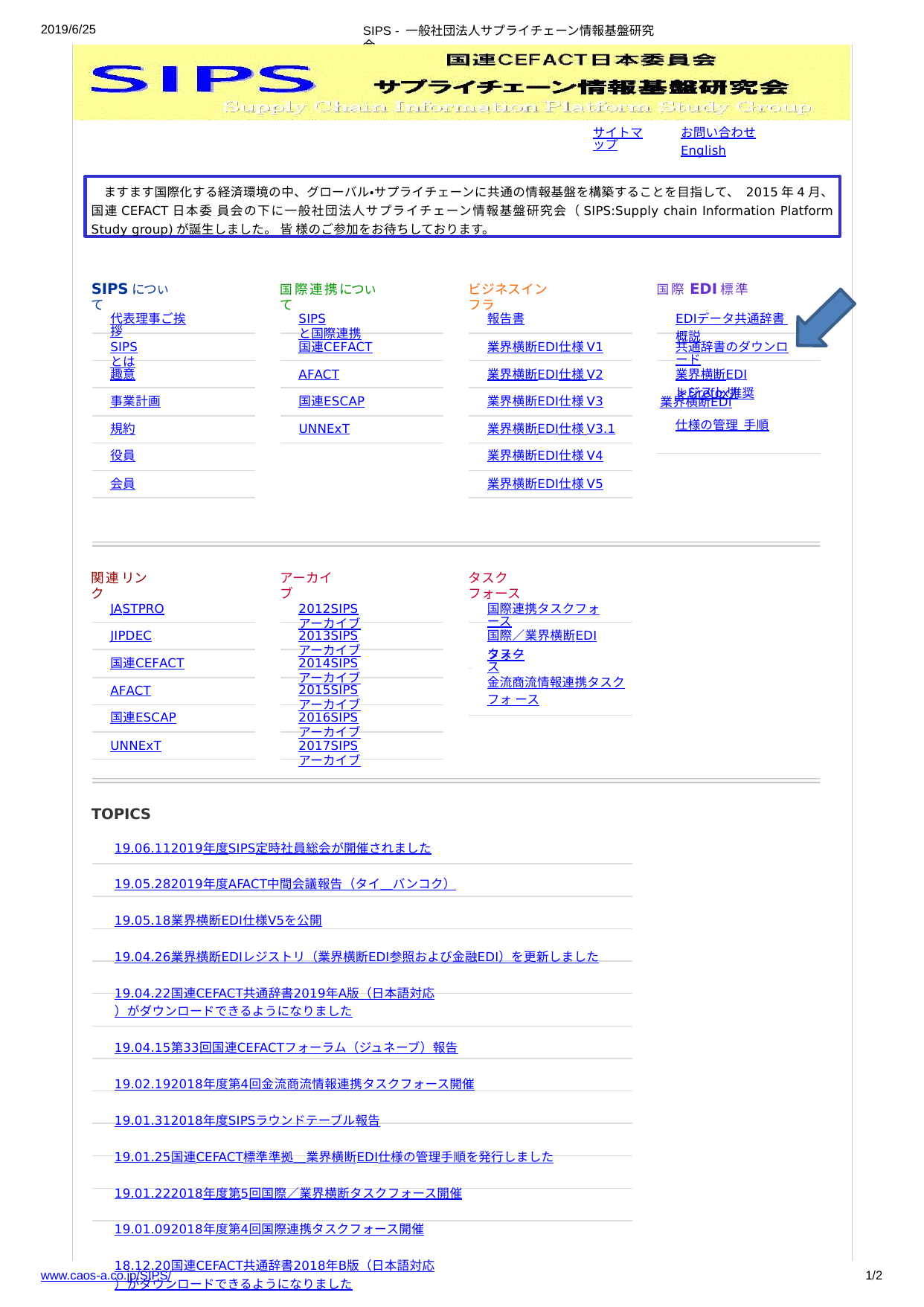

2019/6/25
SIPS - ⼀般社団法⼈サプライチェーン情報基盤研究会

サイトマップ
お問い合わせ	English
ますます国際化する経済環境の中、グローバル・サプライチェーンに共通の情報基盤を構築することを目指して、 2015年4月、国連CEFACT日本委 員会の下に一般社団法人サプライチェーン情報基盤研究会（SIPS:Supply chain Information Platform Study group)が誕生しました。 皆 様のご参加をお待ちしております。
SIPSについて
国際EDI標準
EDIデータ共通辞書 概説
国際連携について
ビジネスインフラ

代表理事ご挨拶
SIPSと国際連携
報告書

SIPSとは
国連CEFACT
業界横断EDI仕様 V1
共通辞書のダウンロード

趣意
AFACT
業界横断EDI仕様 V2
業界横断EDIレジストリ
＊Firefox推奨

 		業界横断EDI仕様の管理  手順
事業計画
国連ESCAP
業界横断EDI仕様 V3

規約
UNNExT
業界横断EDI仕様 V3.1

役員
業界横断EDI仕様 V4

会員
業界横断EDI仕様 V5

関連リンク
アーカイブ
タスクフォース
JASTPRO
2012SIPSアーカイブ
国際連携タスクフォース

JIPDEC
2013SIPSアーカイブ
国際／業界横断EDIタスク
フォース

 		金流商流情報連携タスクフォ ース
国連CEFACT
2014SIPSアーカイブ

AFACT
2015SIPSアーカイブ

国連ESCAP
2016SIPSアーカイブ

UNNExT
2017SIPSアーカイブ

TOPICS

19.06.11	2019年度SIPS定時社員総会が開催されました

19.05.28	2019年度AFACT中間会議報告（タイ＿バンコク）

19.05.18	業界横断EDI仕様V5を公開

19.04.26	業界横断EDIレジストリ（業界横断EDI参照および金融EDI）を更新しました

19.04.22	国連CEFACT共通辞書2019年A版（日本語対応）がダウンロードできるようになりました

19.04.15	第33回国連CEFACTフォーラム（ジュネーブ）報告

19.02.19	2018年度第4回金流商流情報連携タスクフォース開催

19.01.31	2018年度SIPSラウンドテーブル報告

19.01.25	国連CEFACT標準準拠＿業界横断EDI仕様の管理手順を発行しました

19.01.22	2018年度第5回国際／業界横断タスクフォース開催

19.01.09	2018年度第4回国際連携タスクフォース開催

18.12.20	国連CEFACT共通辞書2018年B版（日本語対応）がダウンロードできるようになりました

18.12.12	2018年度第4回国際／業界横断タスクフォース開催

www.caos-a.co.jp/SIPS/
1/2